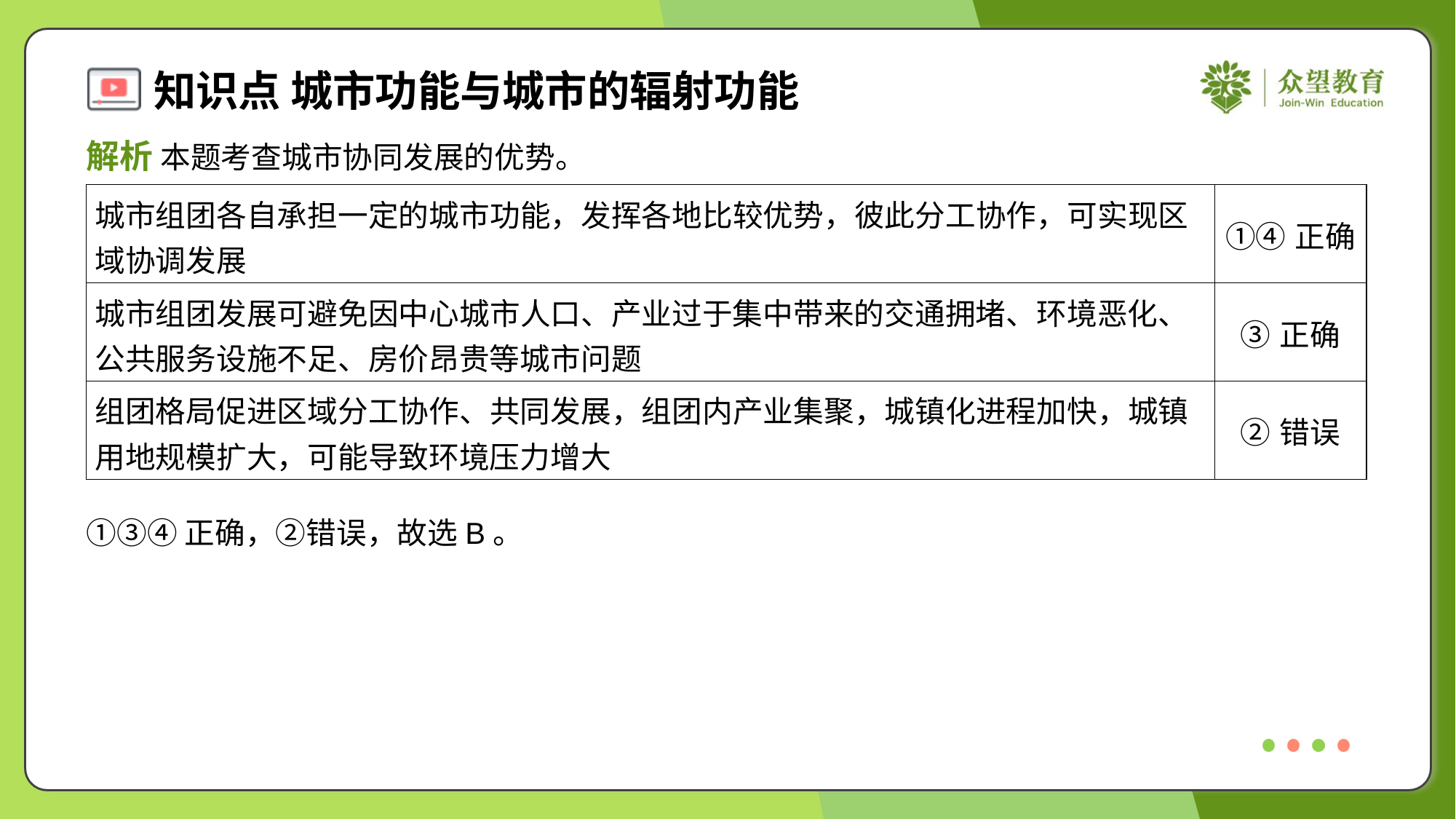

解析 本题考查城市协同发展的优势。
| 城市组团各自承担一定的城市功能，发挥各地比较优势，彼此分工协作，可实现区 域协调发展 | ①④正确 |
| --- | --- |
| 城市组团发展可避免因中心城市人口、产业过于集中带来的交通拥堵、环境恶化、 公共服务设施不足、房价昂贵等城市问题 | ③正确 |
| 组团格局促进区域分工协作、共同发展，组团内产业集聚，城镇化进程加快，城镇 用地规模扩大，可能导致环境压力增大 | ②错误 |
①③④正确，②错误，故选B。